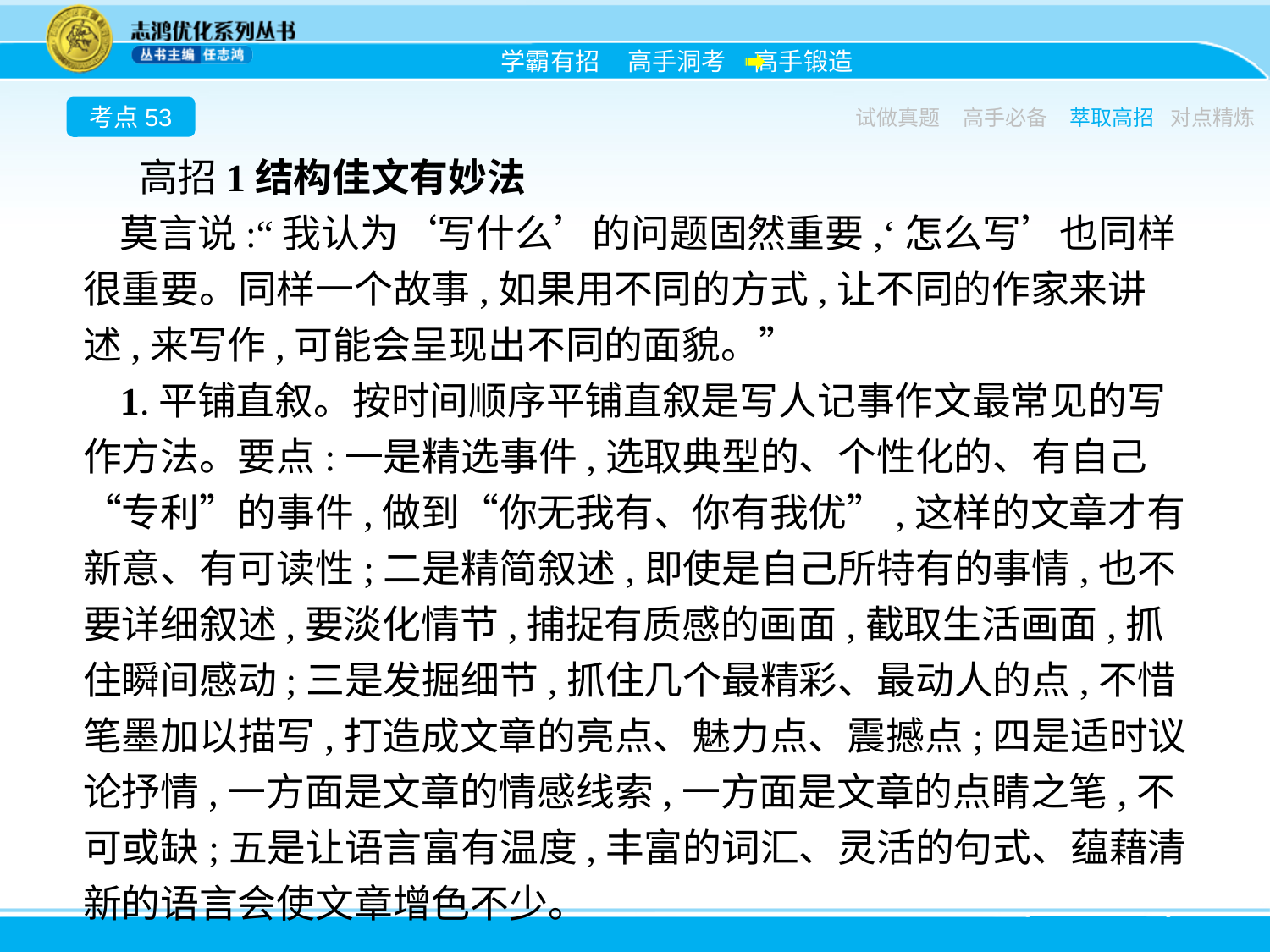

考点53
试做真题
高手必备
萃取高招
对点精炼
高招1结构佳文有妙法
莫言说:“我认为‘写什么’的问题固然重要,‘怎么写’也同样很重要。同样一个故事,如果用不同的方式,让不同的作家来讲述,来写作,可能会呈现出不同的面貌。”
1.平铺直叙。按时间顺序平铺直叙是写人记事作文最常见的写作方法。要点:一是精选事件,选取典型的、个性化的、有自己“专利”的事件,做到“你无我有、你有我优”,这样的文章才有新意、有可读性;二是精简叙述,即使是自己所特有的事情,也不要详细叙述,要淡化情节,捕捉有质感的画面,截取生活画面,抓住瞬间感动;三是发掘细节,抓住几个最精彩、最动人的点,不惜笔墨加以描写,打造成文章的亮点、魅力点、震撼点;四是适时议论抒情,一方面是文章的情感线索,一方面是文章的点睛之笔,不可或缺;五是让语言富有温度,丰富的词汇、灵活的句式、蕴藉清新的语言会使文章增色不少。